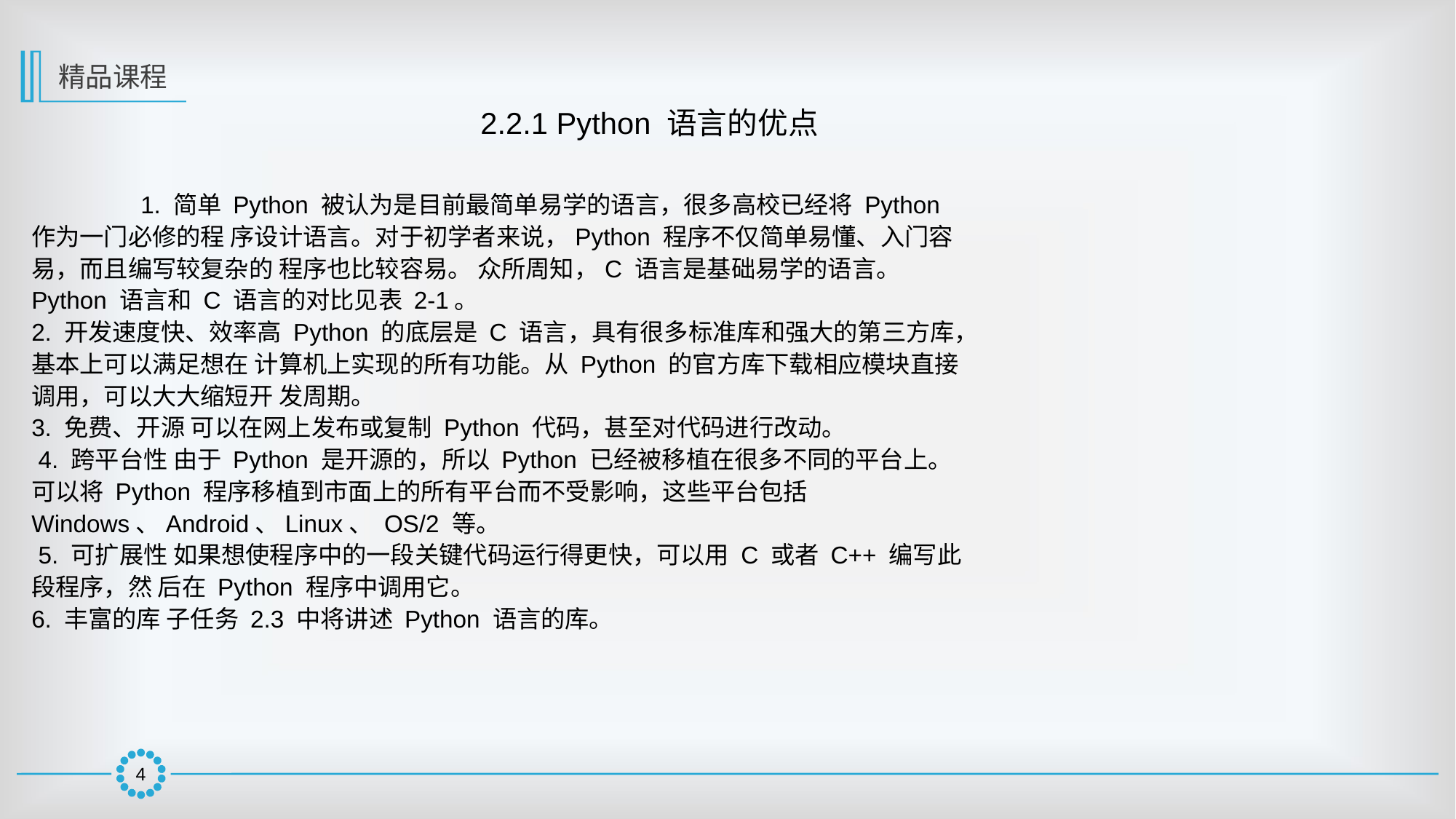

精品课程
2.2.1 Python 语言的优点
	1. 简单 Python 被认为是目前最简单易学的语言，很多高校已经将 Python 作为一门必修的程 序设计语言。对于初学者来说，Python 程序不仅简单易懂、入门容易，而且编写较复杂的 程序也比较容易。 众所周知，C 语言是基础易学的语言。 Python 语言和 C 语言的对比见表 2-1。
2. 开发速度快、效率高 Python 的底层是 C 语言，具有很多标准库和强大的第三方库，基本上可以满足想在 计算机上实现的所有功能。从 Python 的官方库下载相应模块直接调用，可以大大缩短开 发周期。
3. 免费、开源 可以在网上发布或复制 Python 代码，甚至对代码进行改动。
 4. 跨平台性 由于 Python 是开源的，所以 Python 已经被移植在很多不同的平台上。可以将 Python 程序移植到市面上的所有平台而不受影响，这些平台包括 Windows、Android、Linux、 OS/2 等。
 5. 可扩展性 如果想使程序中的一段关键代码运行得更快，可以用 C 或者 C++ 编写此段程序，然 后在 Python 程序中调用它。
6. 丰富的库 子任务 2.3 中将讲述 Python 语言的库。

4